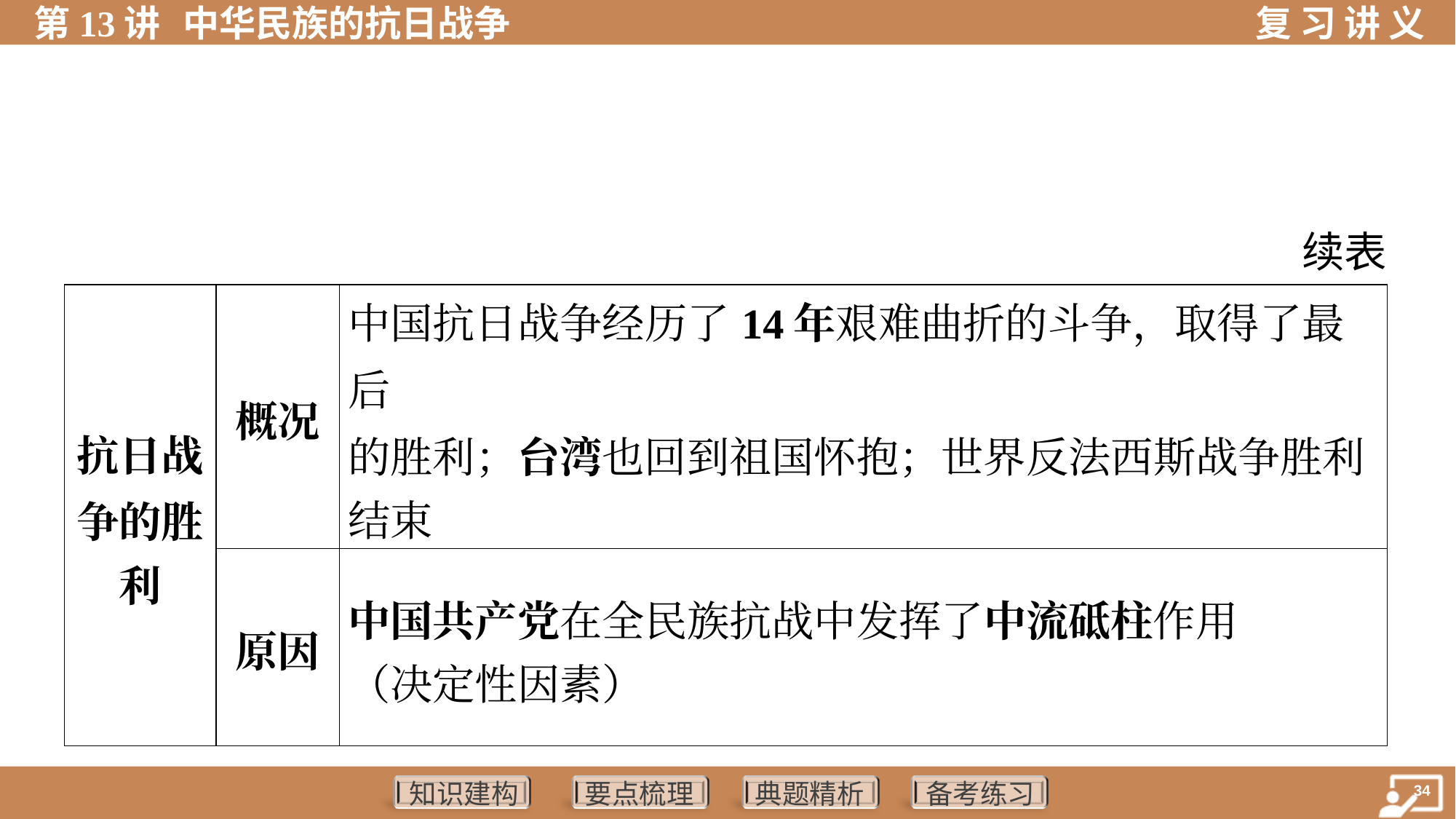

续表
| 抗日战 争的胜 利 | 概况 | 中国抗日战争经历了14年艰难曲折的斗争，取得了最后 的胜利；台湾也回到祖国怀抱；世界反法西斯战争胜利 结束 |
| --- | --- | --- |
|  | 原因 | 中国共产党在全民族抗战中发挥了中流砥柱作用 （决定性因素） |